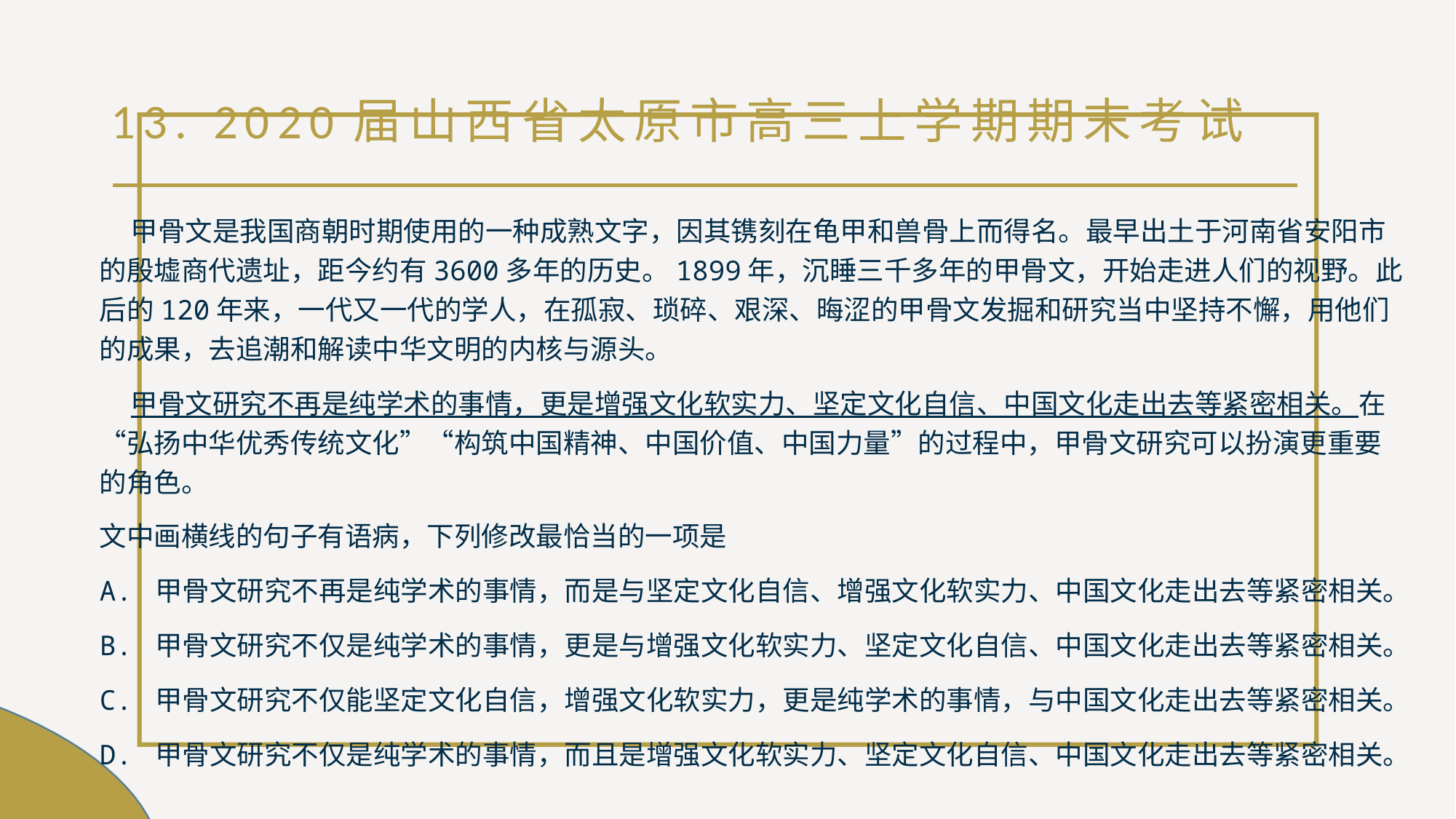

# 13. 2020届山西省太原市高三上学期期末考试
    甲骨文是我国商朝时期使用的一种成熟文字，因其镌刻在龟甲和兽骨上而得名。最早出土于河南省安阳市的殷墟商代遗址，距今约有3600多年的历史。1899年，沉睡三千多年的甲骨文，开始走进人们的视野。此后的120年来，一代又一代的学人，在孤寂、琐碎、艰深、晦涩的甲骨文发掘和研究当中坚持不懈，用他们的成果，去追潮和解读中华文明的内核与源头。
    甲骨文研究不再是纯学术的事情，更是增强文化软实力、坚定文化自信、中国文化走出去等紧密相关。在“弘扬中华优秀传统文化”“构筑中国精神、中国价值、中国力量”的过程中，甲骨文研究可以扮演更重要的角色。
文中画横线的句子有语病，下列修改最恰当的一项是
A. 甲骨文研究不再是纯学术的事情，而是与坚定文化自信、增强文化软实力、中国文化走出去等紧密相关。
B. 甲骨文研究不仅是纯学术的事情，更是与增强文化软实力、坚定文化自信、中国文化走出去等紧密相关。
C. 甲骨文研究不仅能坚定文化自信，增强文化软实力，更是纯学术的事情，与中国文化走出去等紧密相关。
D. 甲骨文研究不仅是纯学术的事情，而且是增强文化软实力、坚定文化自信、中国文化走出去等紧密相关。